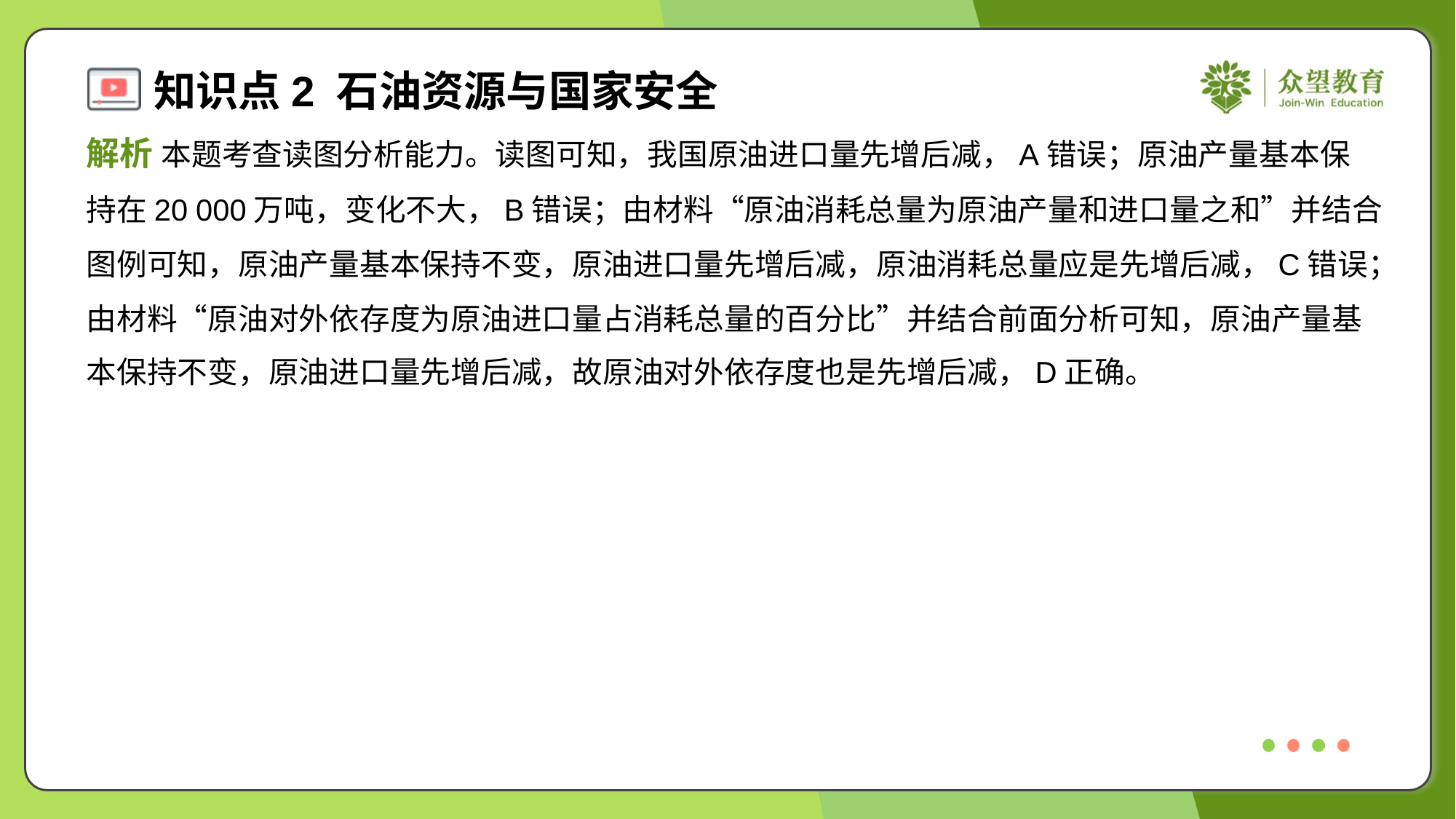

解析 本题考查读图分析能力。读图可知，我国原油进口量先增后减，A错误；原油产量基本保
持在20 000万吨，变化不大，B错误；由材料“原油消耗总量为原油产量和进口量之和”并结合
图例可知，原油产量基本保持不变，原油进口量先增后减，原油消耗总量应是先增后减，C错误；
由材料“原油对外依存度为原油进口量占消耗总量的百分比”并结合前面分析可知，原油产量基
本保持不变，原油进口量先增后减，故原油对外依存度也是先增后减，D正确。